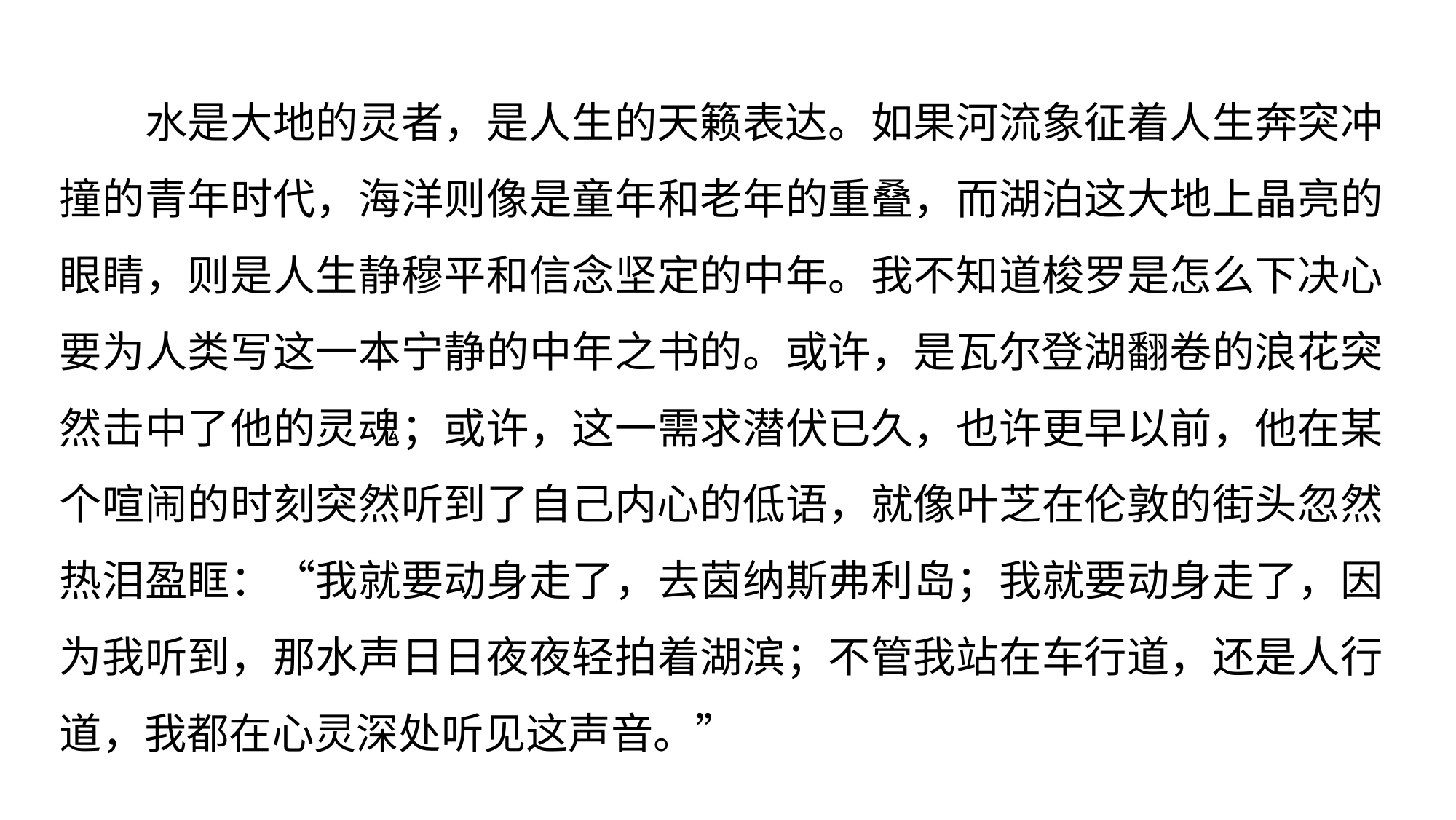

水是大地的灵者，是人生的天籁表达。如果河流象征着人生奔突冲撞的青年时代，海洋则像是童年和老年的重叠，而湖泊这大地上晶亮的眼睛，则是人生静穆平和信念坚定的中年。我不知道梭罗是怎么下决心要为人类写这一本宁静的中年之书的。或许，是瓦尔登湖翻卷的浪花突然击中了他的灵魂；或许，这一需求潜伏已久，也许更早以前，他在某个喧闹的时刻突然听到了自己内心的低语，就像叶芝在伦敦的街头忽然热泪盈眶：“我就要动身走了，去茵纳斯弗利岛；我就要动身走了，因为我听到，那水声日日夜夜轻拍着湖滨；不管我站在车行道，还是人行道，我都在心灵深处听见这声音。”